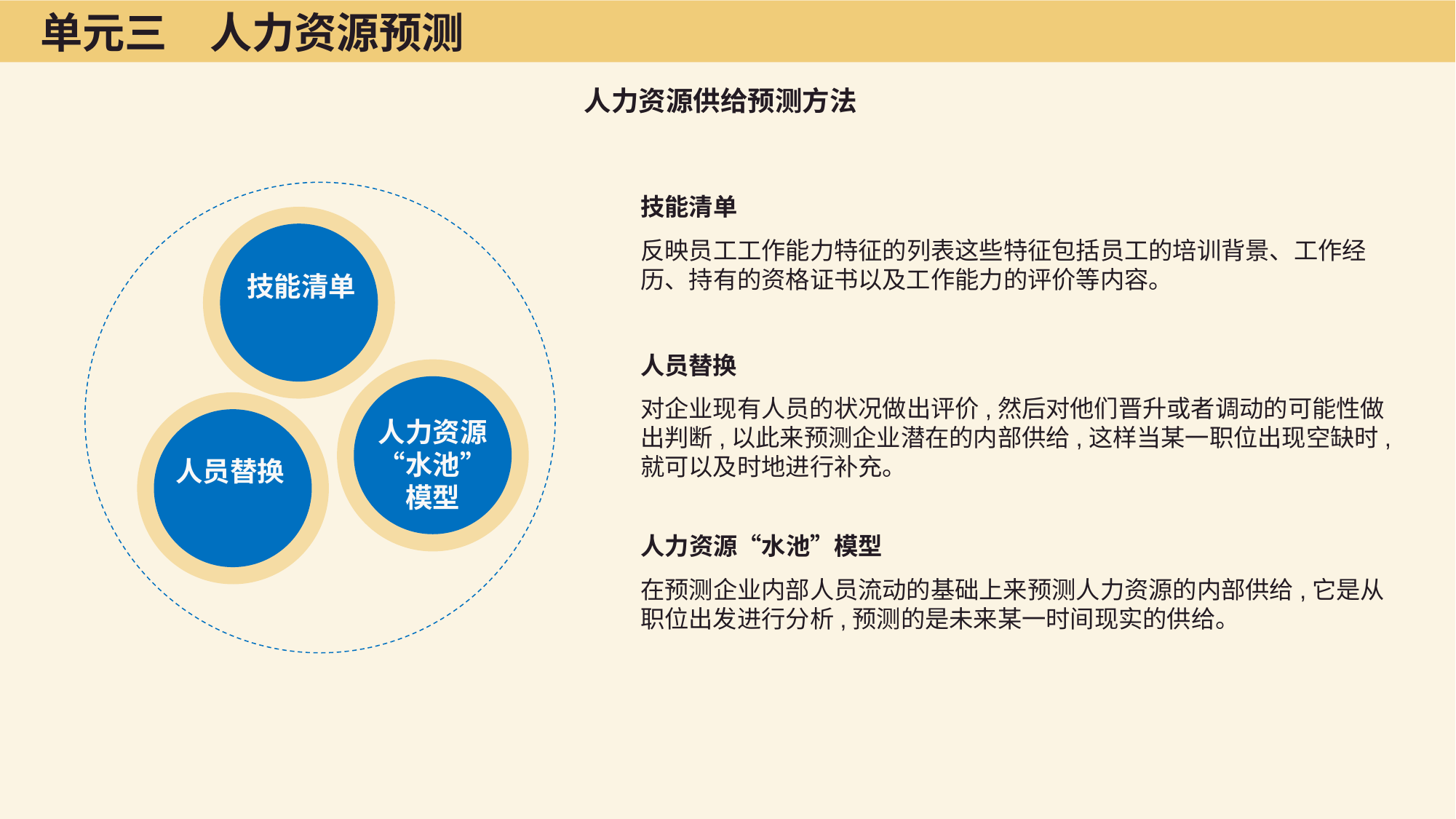

单元三　人力资源预测
人力资源供给预测方法

技能清单

反映员工工作能力特征的列表这些特征包括员工的培训背景、工作经历、持有的资格证书以及工作能力的评价等内容。
技能清单
人员替换

对企业现有人员的状况做出评价,然后对他们晋升或者调动的可能性做出判断,以此来预测企业潜在的内部供给,这样当某一职位出现空缺时,就可以及时地进行补充。

人力资源“水池”模型
人员替换
人力资源“水池”模型
在预测企业内部人员流动的基础上来预测人力资源的内部供给,它是从职位出发进行分析,预测的是未来某一时间现实的供给。